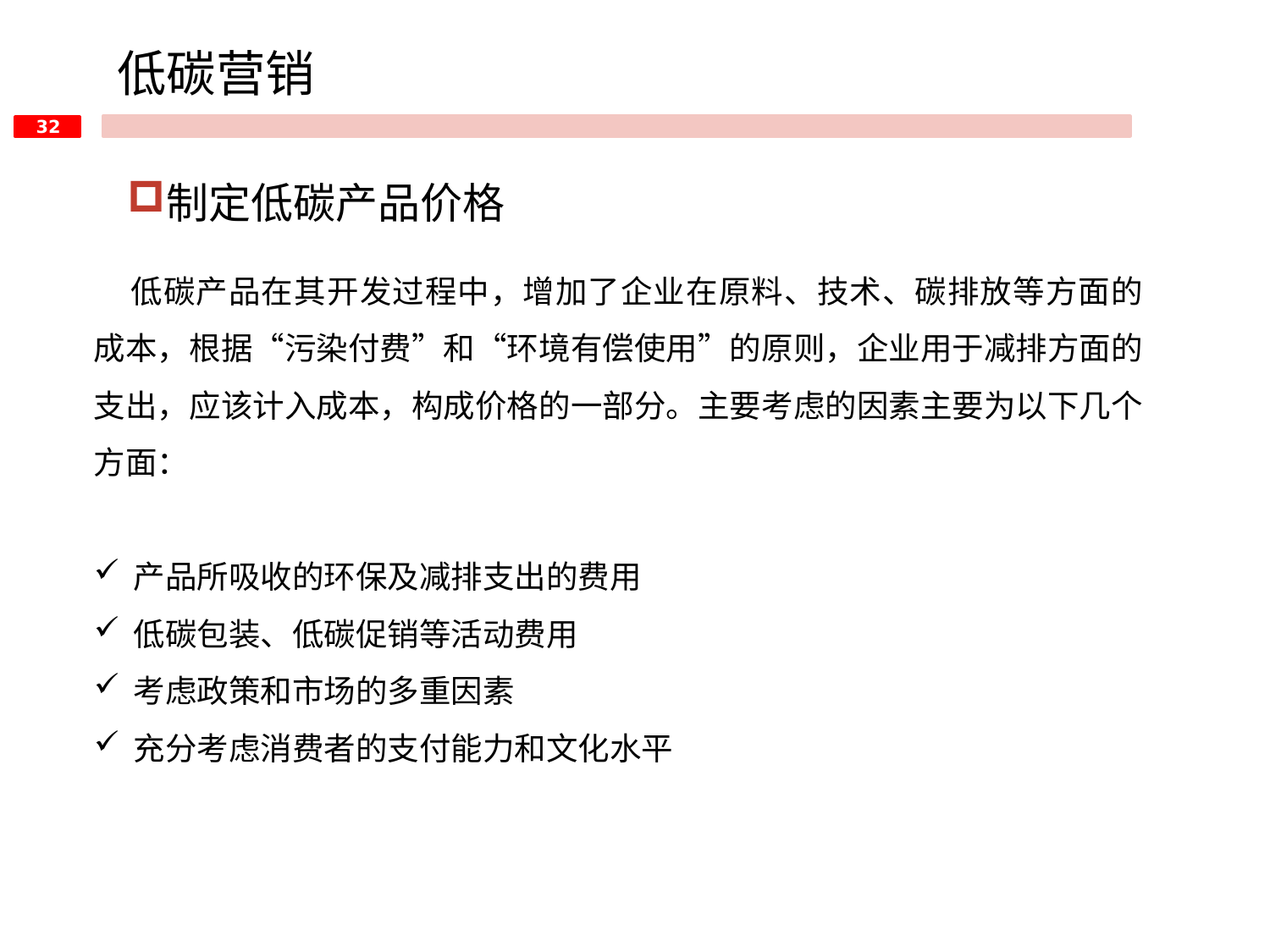

低碳营销
32
制定低碳产品价格
低碳产品在其开发过程中，增加了企业在原料、技术、碳排放等方面的成本，根据“污染付费”和“环境有偿使用”的原则，企业用于减排方面的支出，应该计入成本，构成价格的一部分。主要考虑的因素主要为以下几个方面：

产品所吸收的环保及减排支出的费用
低碳包装、低碳促销等活动费用
考虑政策和市场的多重因素
充分考虑消费者的支付能力和文化水平